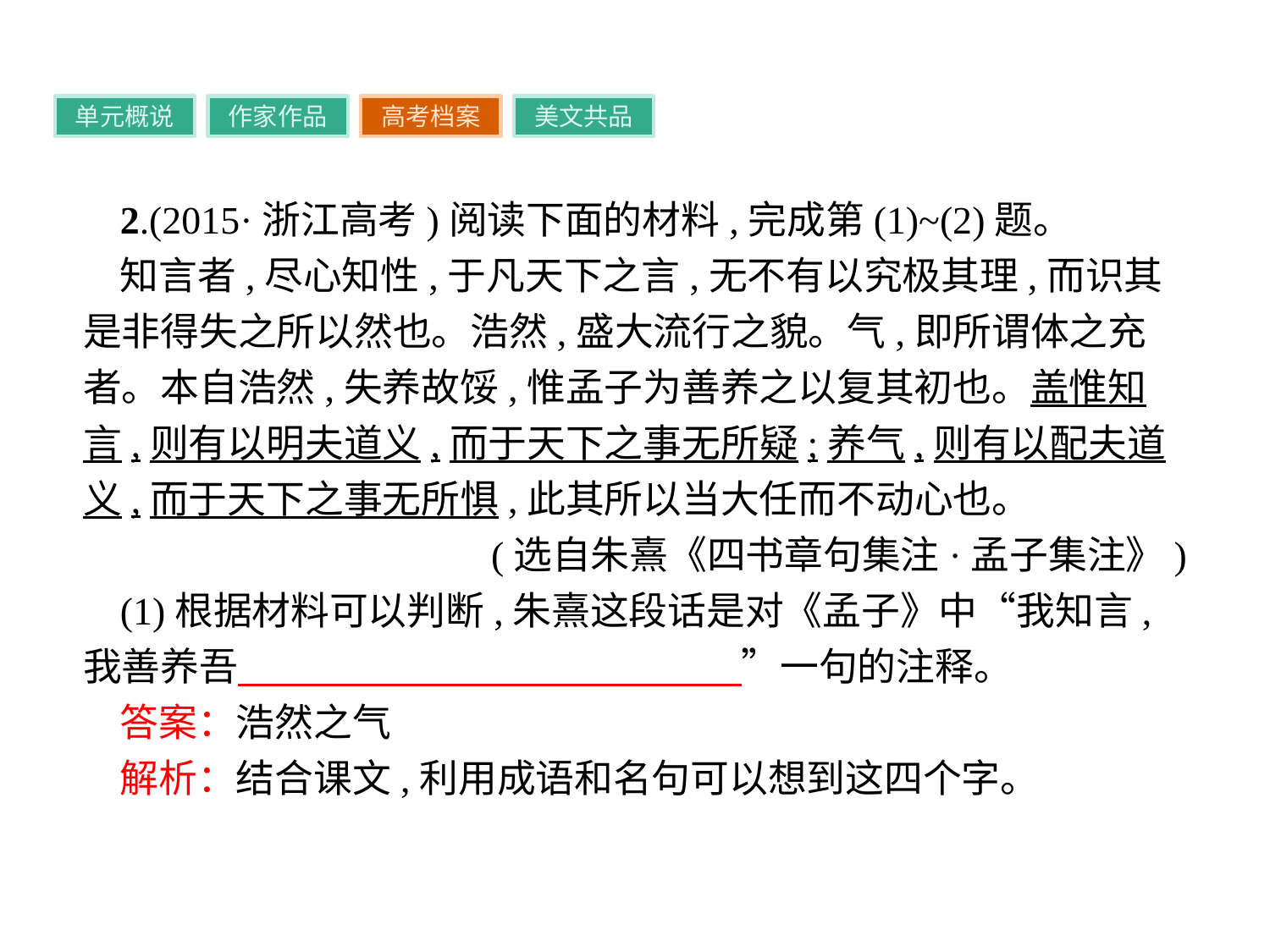

单元概说
作家作品
高考档案
美文共品
2.(2015·浙江高考)阅读下面的材料,完成第(1)~(2)题。
知言者,尽心知性,于凡天下之言,无不有以究极其理,而识其是非得失之所以然也。浩然,盛大流行之貌。气,即所谓体之充者。本自浩然,失养故馁,惟孟子为善养之以复其初也。盖惟知言,则有以明夫道义,而于天下之事无所疑;养气,则有以配夫道义,而于天下之事无所惧,此其所以当大任而不动心也。
(选自朱熹《四书章句集注·孟子集注》)
(1)根据材料可以判断,朱熹这段话是对《孟子》中“我知言,我善养吾　　　　　　　　　　　　　”一句的注释。
答案：浩然之气
解析：结合课文,利用成语和名句可以想到这四个字。